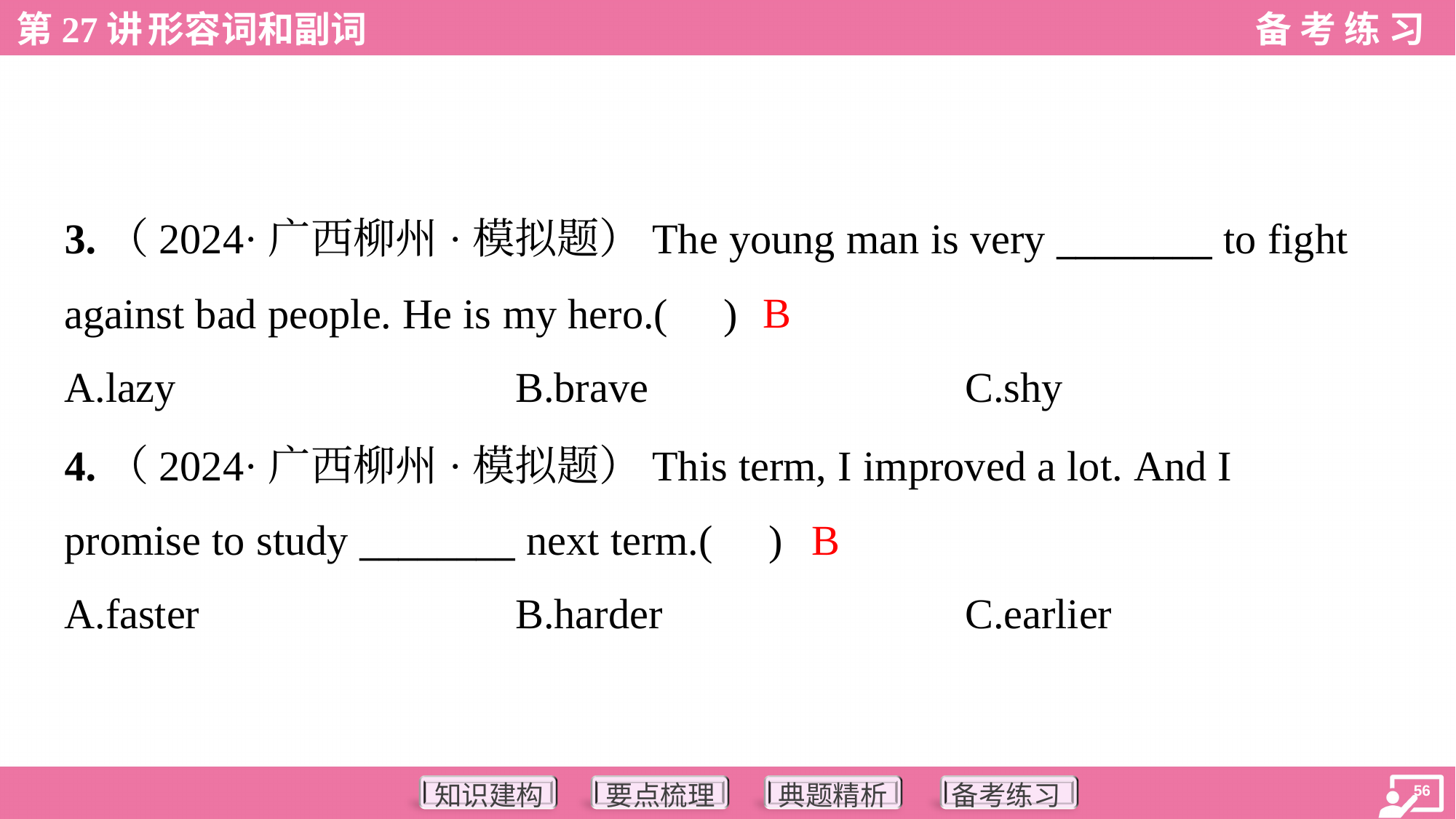

3.（2024·广西柳州·模拟题）The young man is very ________ to fight
against bad people. He is my hero.(     )
B
A.lazy	B.brave	C.shy
4.（2024·广西柳州·模拟题）This term, I improved a lot. And I
promise to study ________ next term.(     )
B
A.faster	B.harder	C.earlier